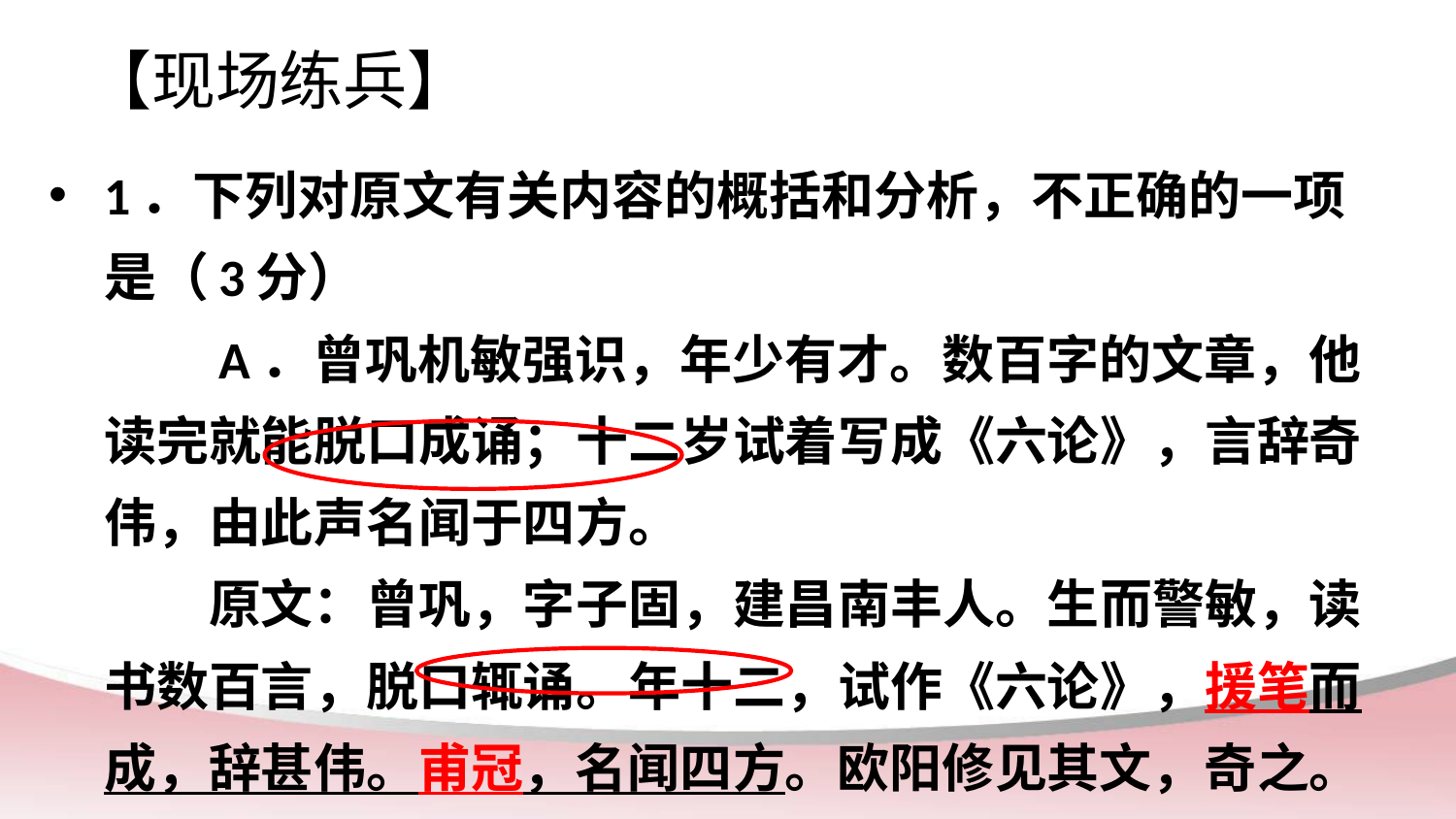

# 【现场练兵】
1．下列对原文有关内容的概括和分析，不正确的一项是（3分）
　　A．曾巩机敏强识，年少有才。数百字的文章，他读完就能脱口成诵；十二岁试着写成《六论》，言辞奇伟，由此声名闻于四方。
　　原文：曾巩，字子固，建昌南丰人。生而警敏，读书数百言，脱口辄诵。年十二，试作《六论》，援笔而成，辞甚伟。甫冠，名闻四方。欧阳修见其文，奇之。